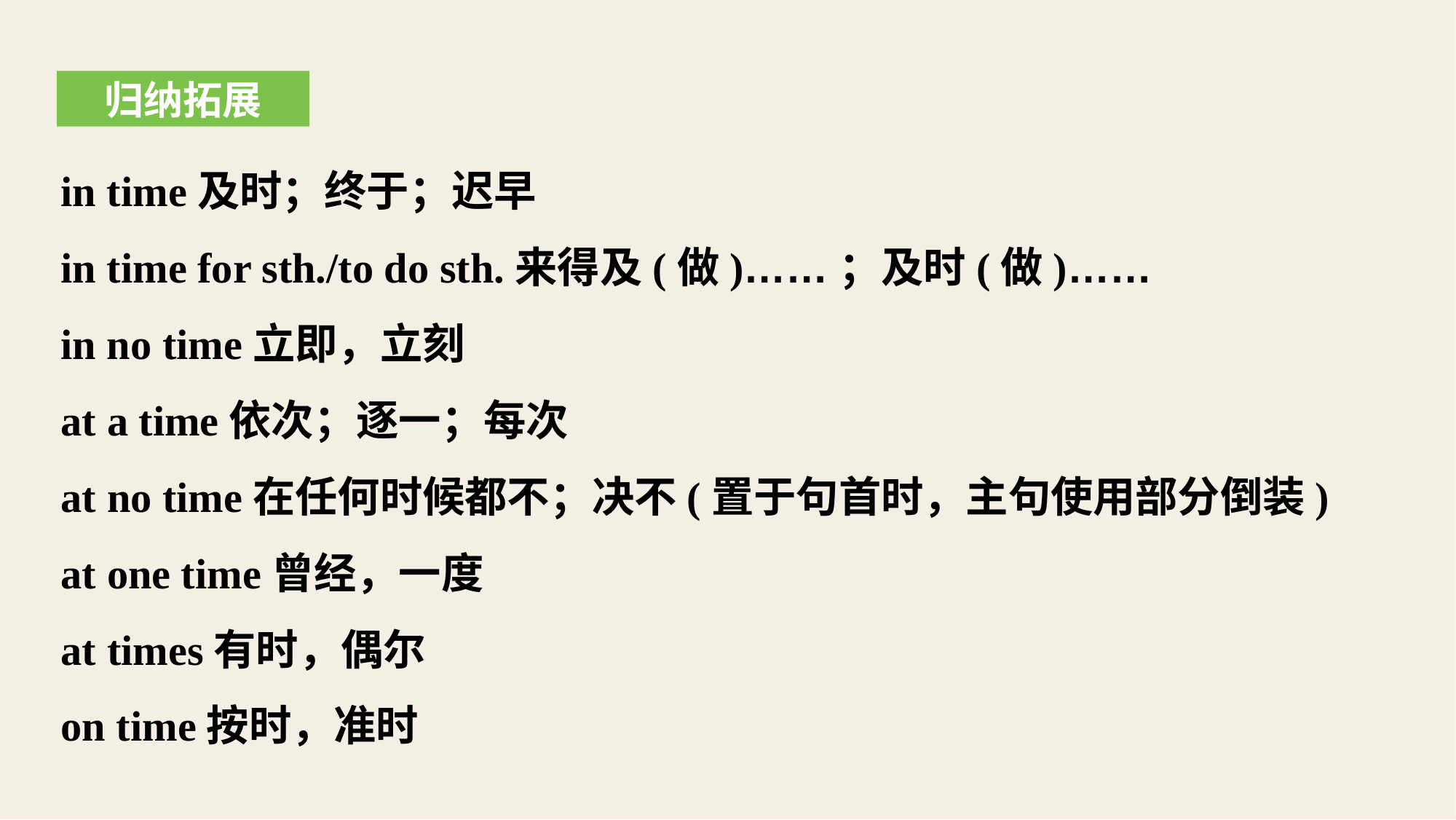

归纳拓展
in time及时；终于；迟早
in time for sth./to do sth.来得及(做)……；及时(做)……
in no time立即，立刻
at a time依次；逐一；每次
at no time在任何时候都不；决不(置于句首时，主句使用部分倒装)
at one time曾经，一度
at times有时，偶尔
on time按时，准时